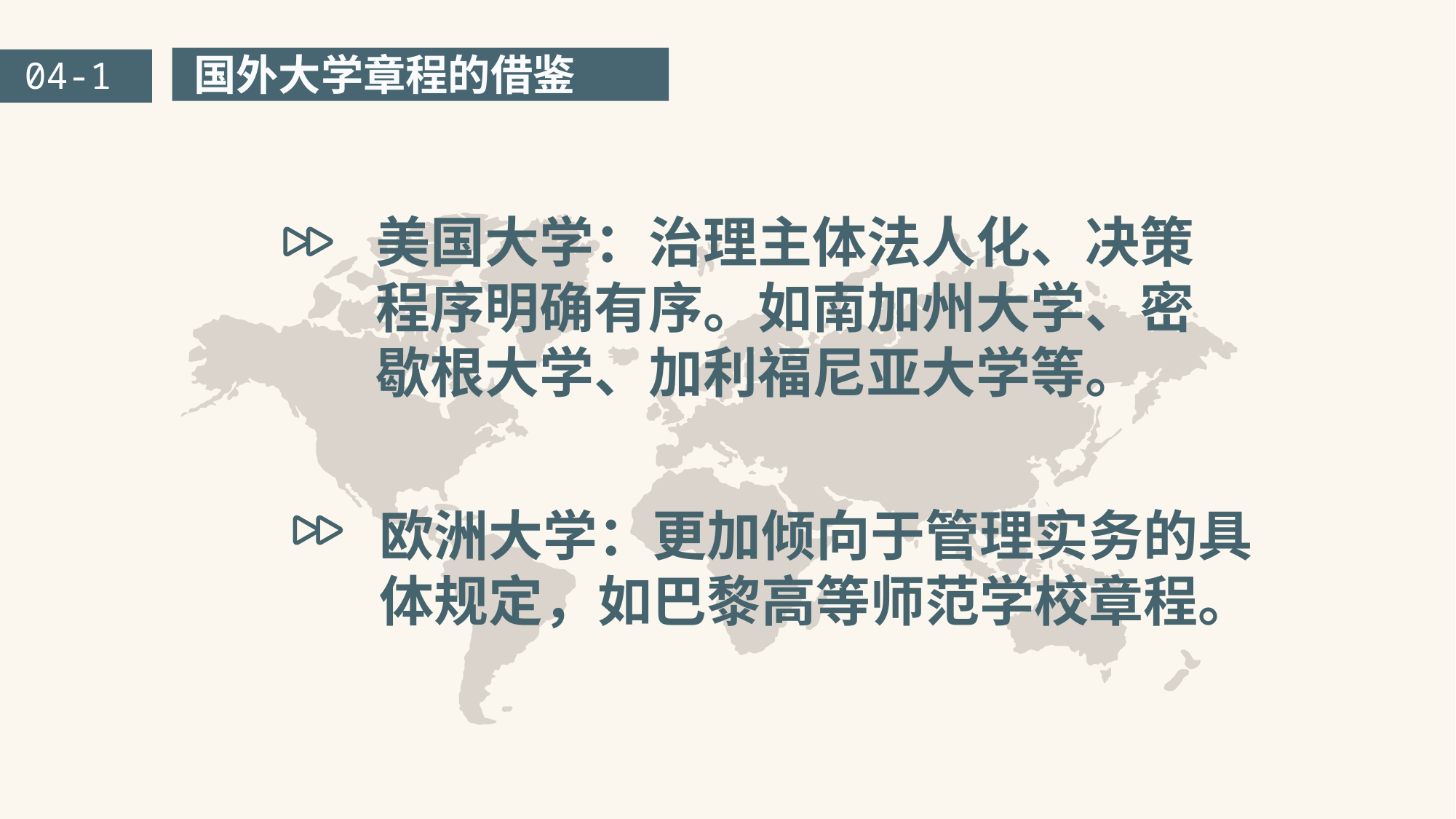

国外大学章程的借鉴
04-1

美国大学：治理主体法人化、决策程序明确有序。如南加州大学、密歇根大学、加利福尼亚大学等。

欧洲大学：更加倾向于管理实务的具体规定，如巴黎高等师范学校章程。